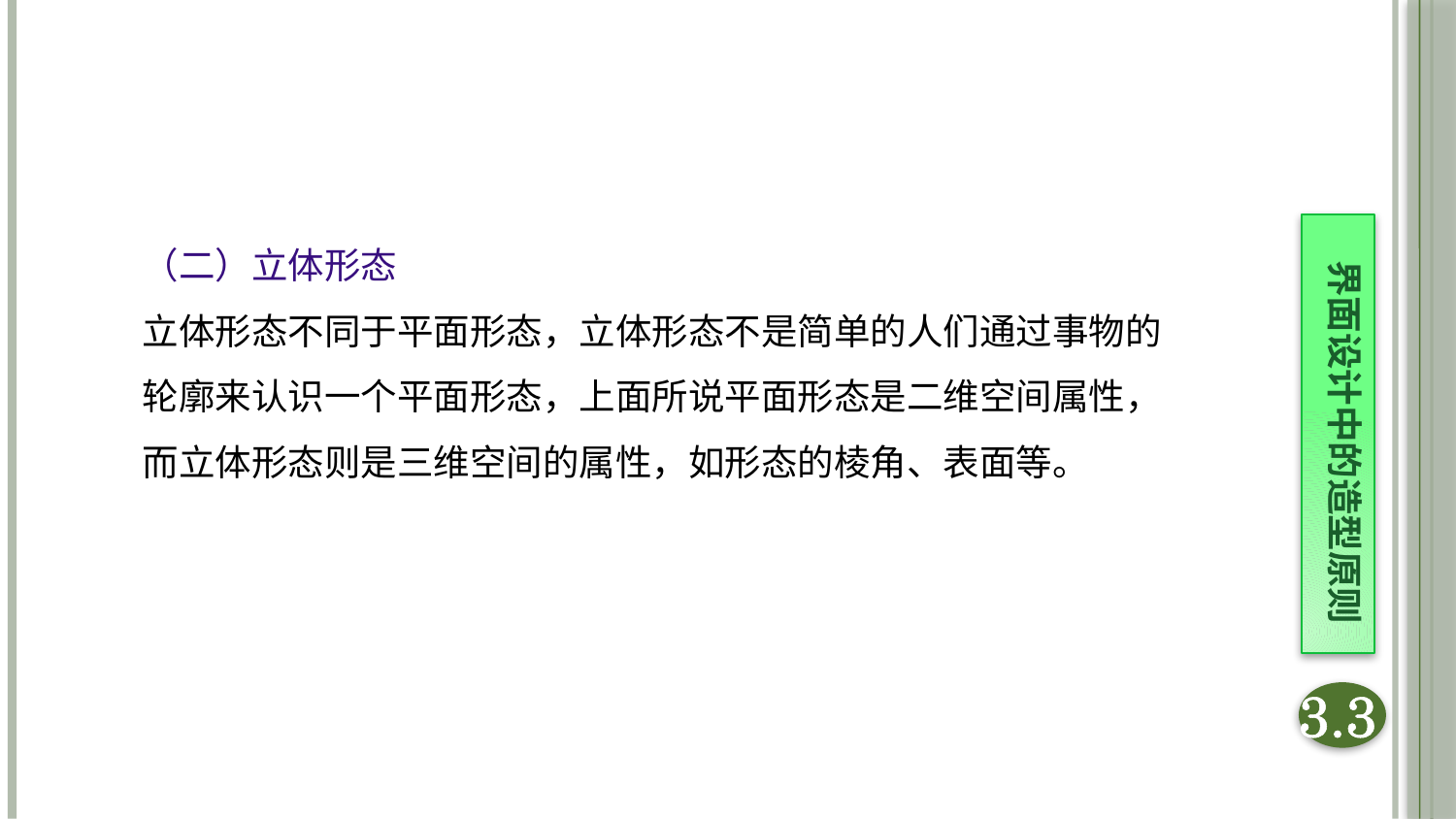

（二）立体形态
立体形态不同于平面形态，立体形态不是简单的人们通过事物的轮廓来认识一个平面形态，上面所说平面形态是二维空间属性，而立体形态则是三维空间的属性，如形态的棱角、表面等。
 界面设计中的造型原则
3.3